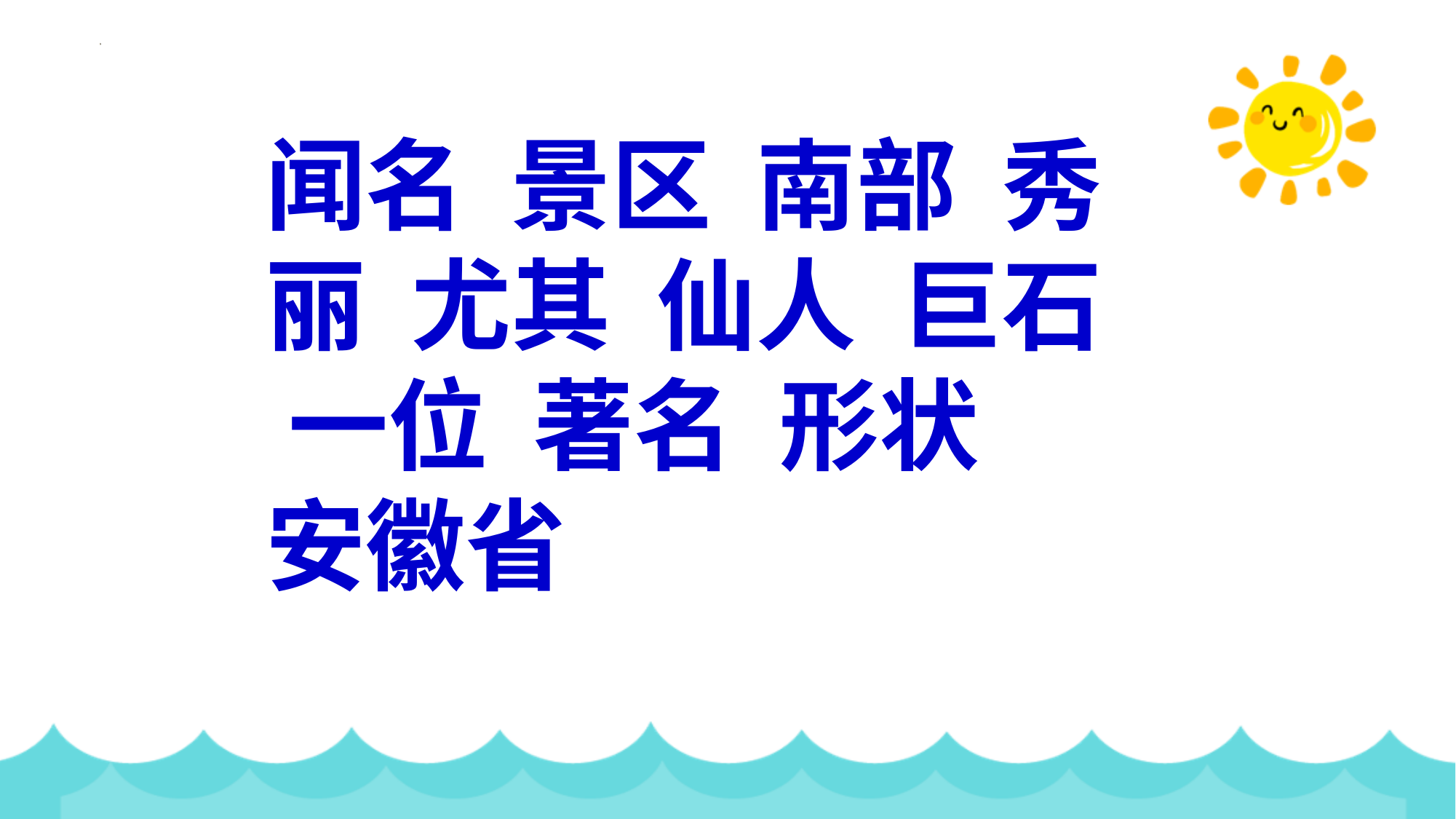

闻名  景区  南部  秀丽  尤其  仙人  巨石  一位  著名  形状  安徽省